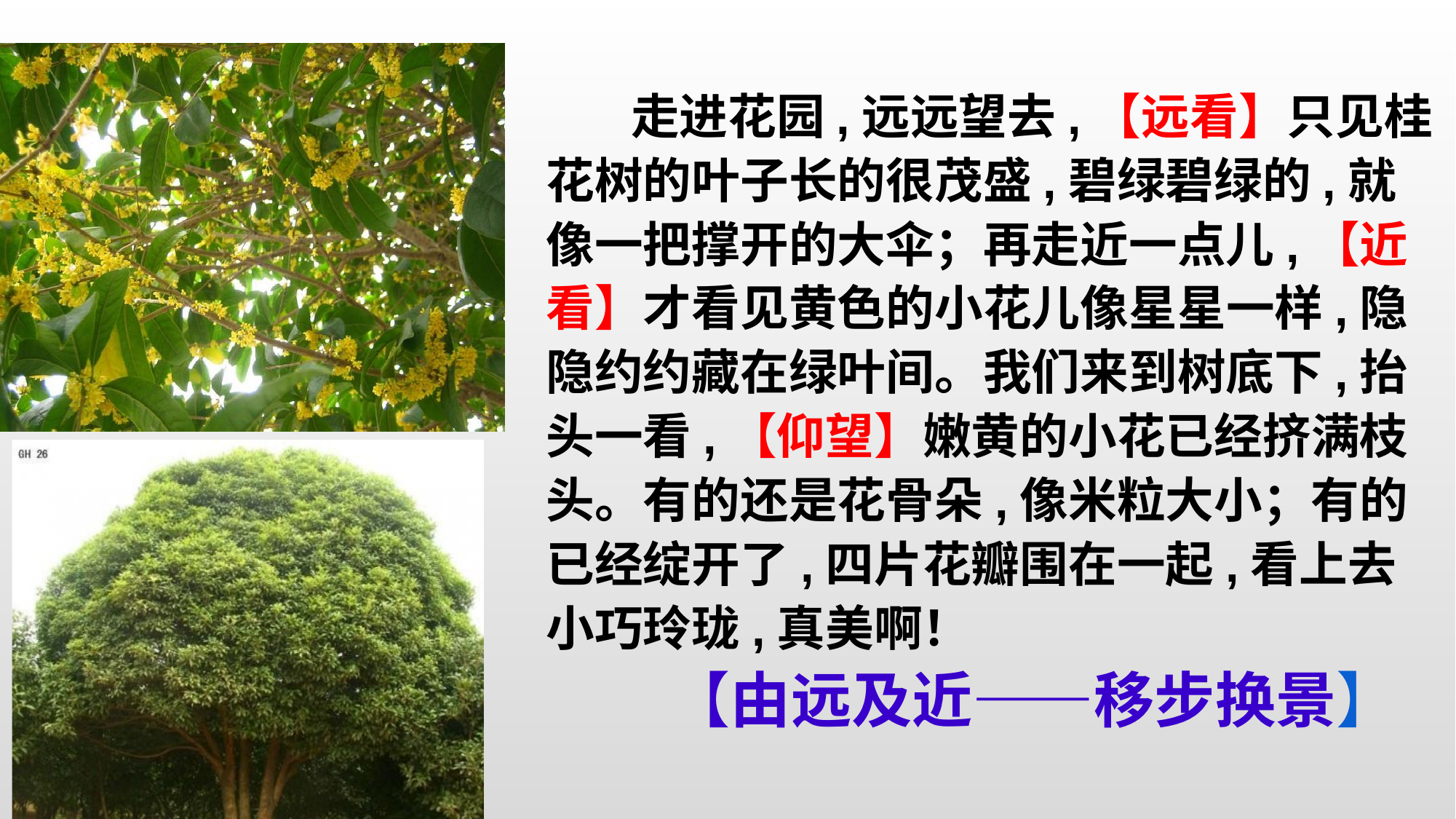

走进花园,远远望去,【远看】只见桂花树的叶子长的很茂盛,碧绿碧绿的,就像一把撑开的大伞；再走近一点儿,【近看】才看见黄色的小花儿像星星一样,隐隐约约藏在绿叶间。我们来到树底下,抬头一看,【仰望】嫩黄的小花已经挤满枝头。有的还是花骨朵,像米粒大小；有的已经绽开了,四片花瓣围在一起,看上去小巧玲珑,真美啊！
【由远及近——移步换景】